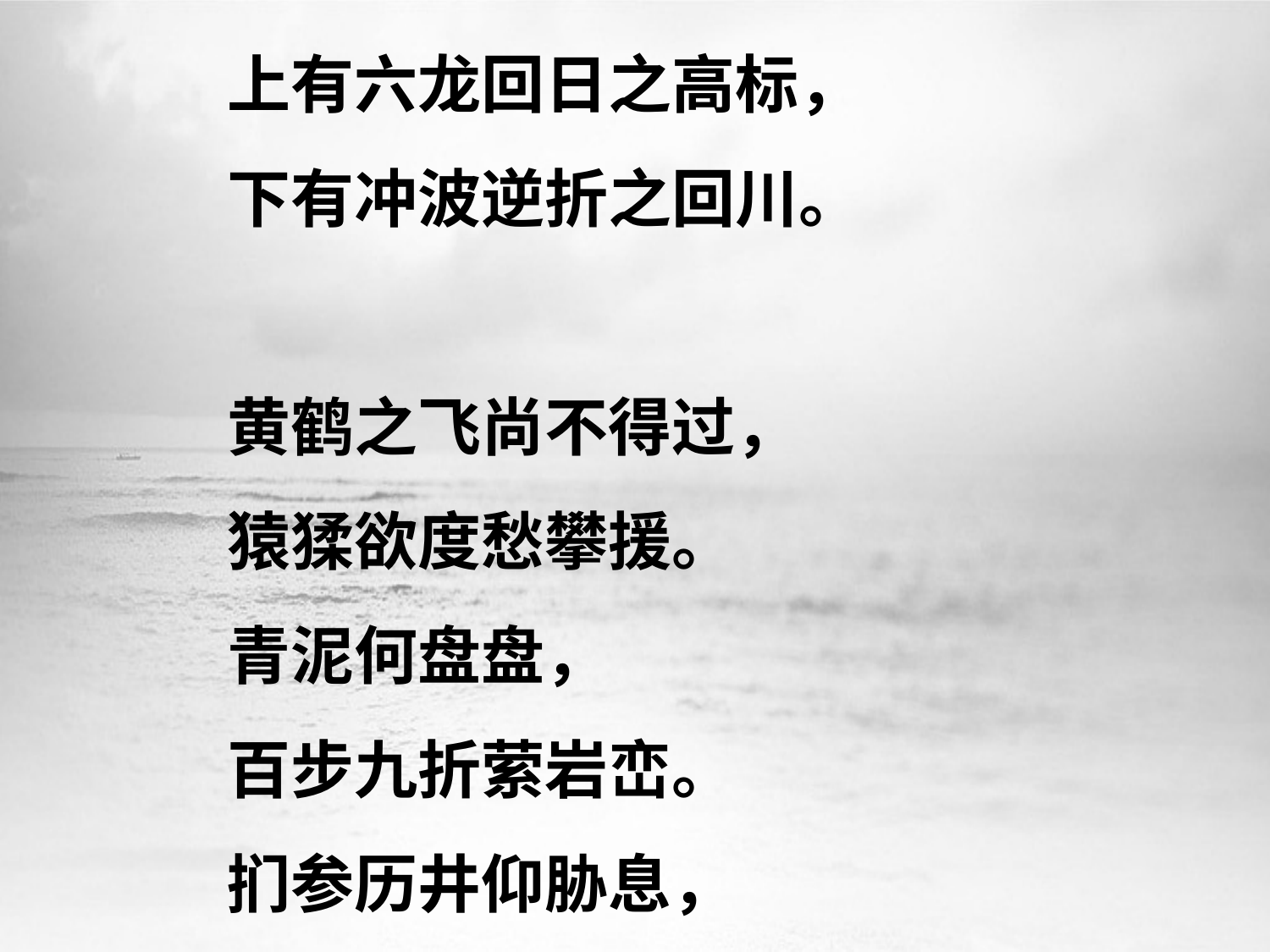

上有六龙回日之高标，
下有冲波逆折之回川。
黄鹤之飞尚不得过，
猿猱欲度愁攀援。
青泥何盘盘，
百步九折萦岩峦。
扪参历井仰胁息，
以手抚膺坐长叹。